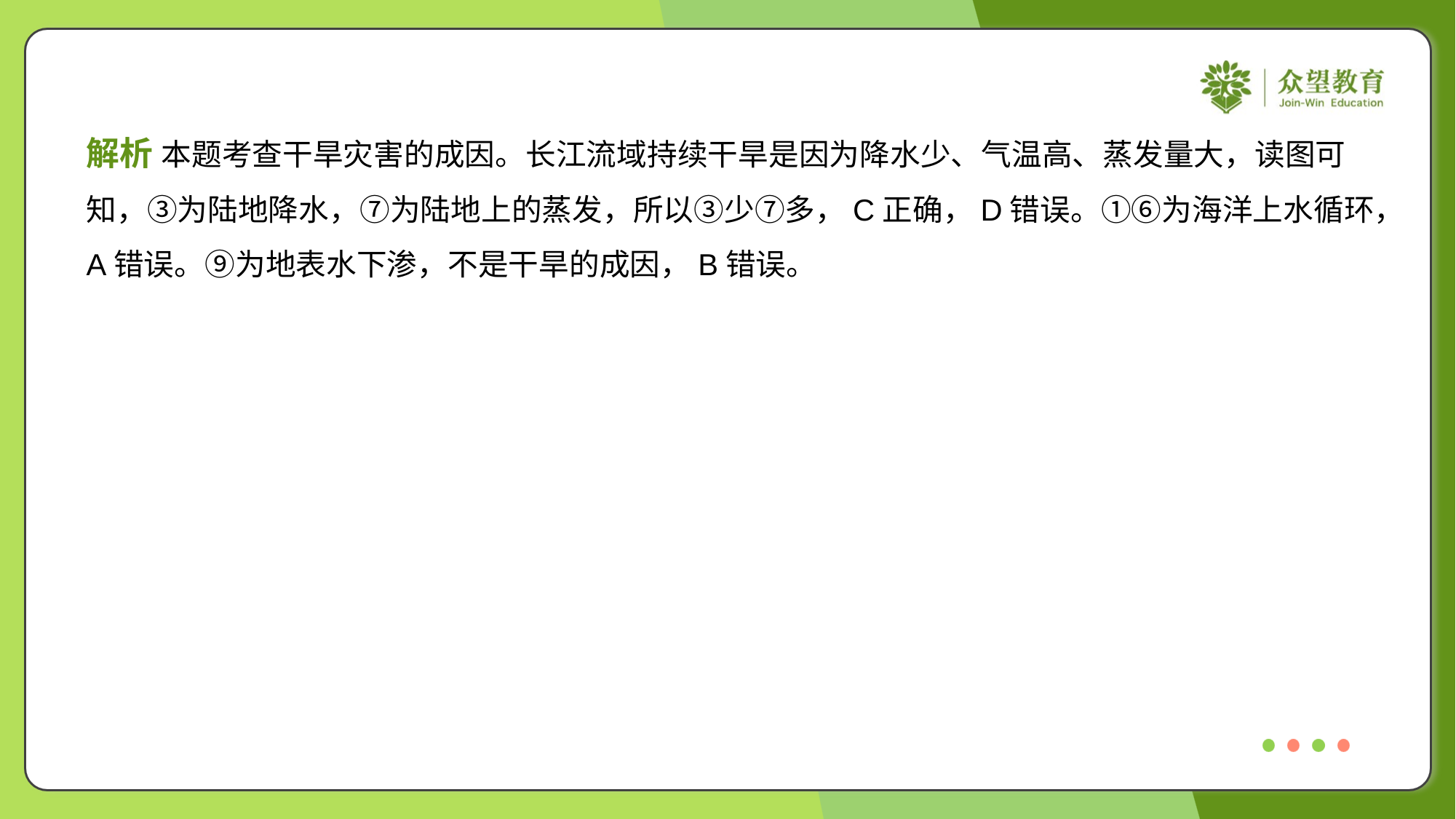

解析 本题考查干旱灾害的成因。长江流域持续干旱是因为降水少、气温高、蒸发量大，读图可
知，③为陆地降水，⑦为陆地上的蒸发，所以③少⑦多，C正确，D错误。①⑥为海洋上水循环，
A错误。⑨为地表水下渗，不是干旱的成因，B错误。